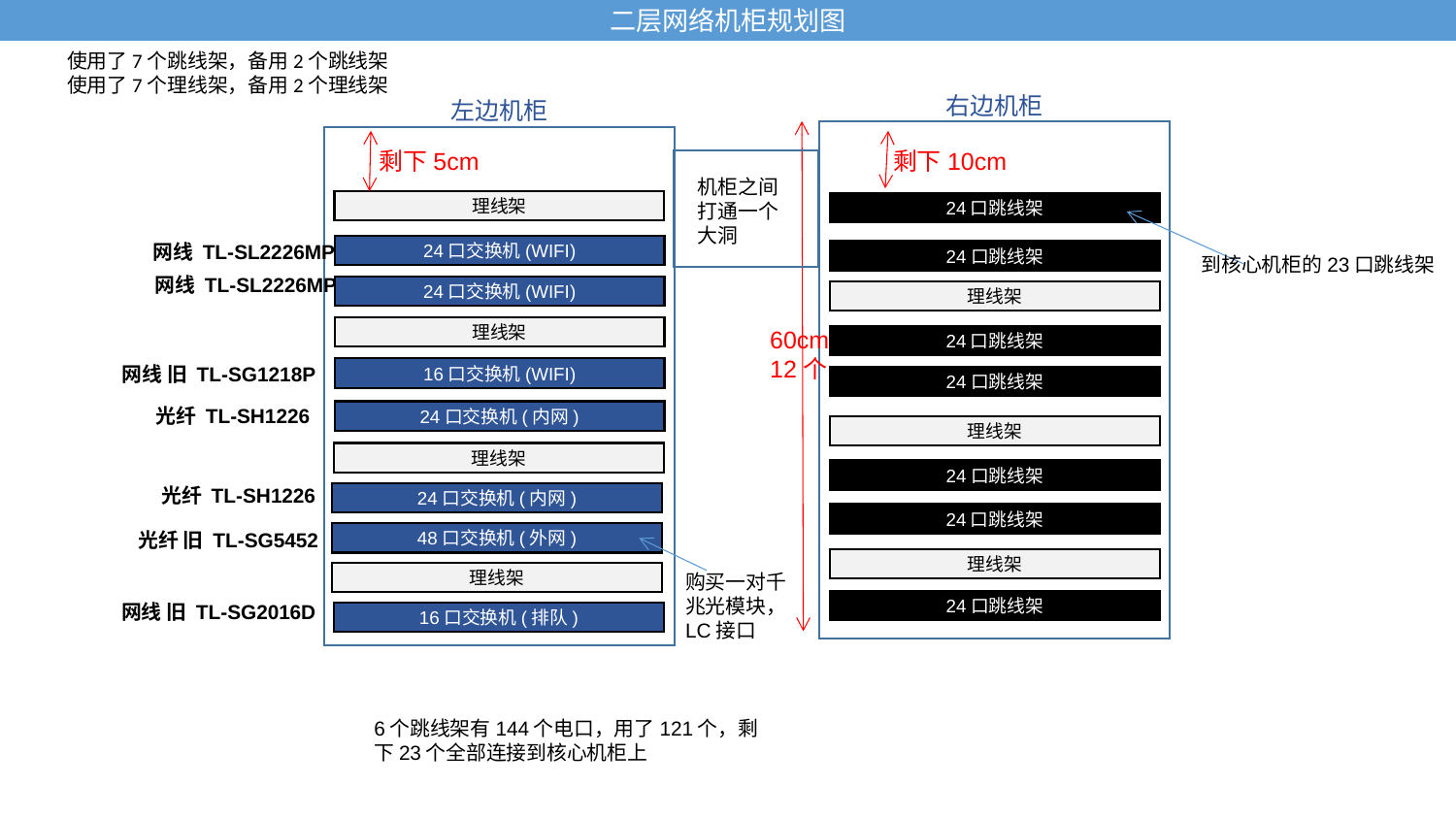

二层 网络点位：95个     WIFI：27个 ，内网41个，外网21个，排队6个
三层 网络点位：26个     WIFI：12个 ，内网7个，外网6个，排队1个
二层网络机柜规划图
使用了7个跳线架，备用2个跳线架
使用了7个理线架，备用2个理线架
右边机柜
左边机柜

剩下5cm
剩下10cm

机柜之间打通一个大洞
理线架
24口跳线架
网线 TL-SL2226MP
24口交换机(WIFI)
24口跳线架
到核心机柜的23口跳线架
网线 TL-SL2226MP
24口交换机(WIFI)
理线架
理线架
60cm
12个
24口跳线架
网线 旧 TL-SG1218P
16口交换机(WIFI)
24口跳线架
光纤 TL-SH1226
24口交换机(内网)
理线架
理线架
24口跳线架
光纤 TL-SH1226
24口交换机(内网)
24口跳线架
光纤 旧 TL-SG5452
48口交换机(外网)
理线架
理线架
24口跳线架
网线 旧 TL-SG2016D
16口交换机(排队)
6个跳线架有144个电口，用了121个，剩下23个全部连接到核心机柜上
购买一对千兆光模块，LC接口